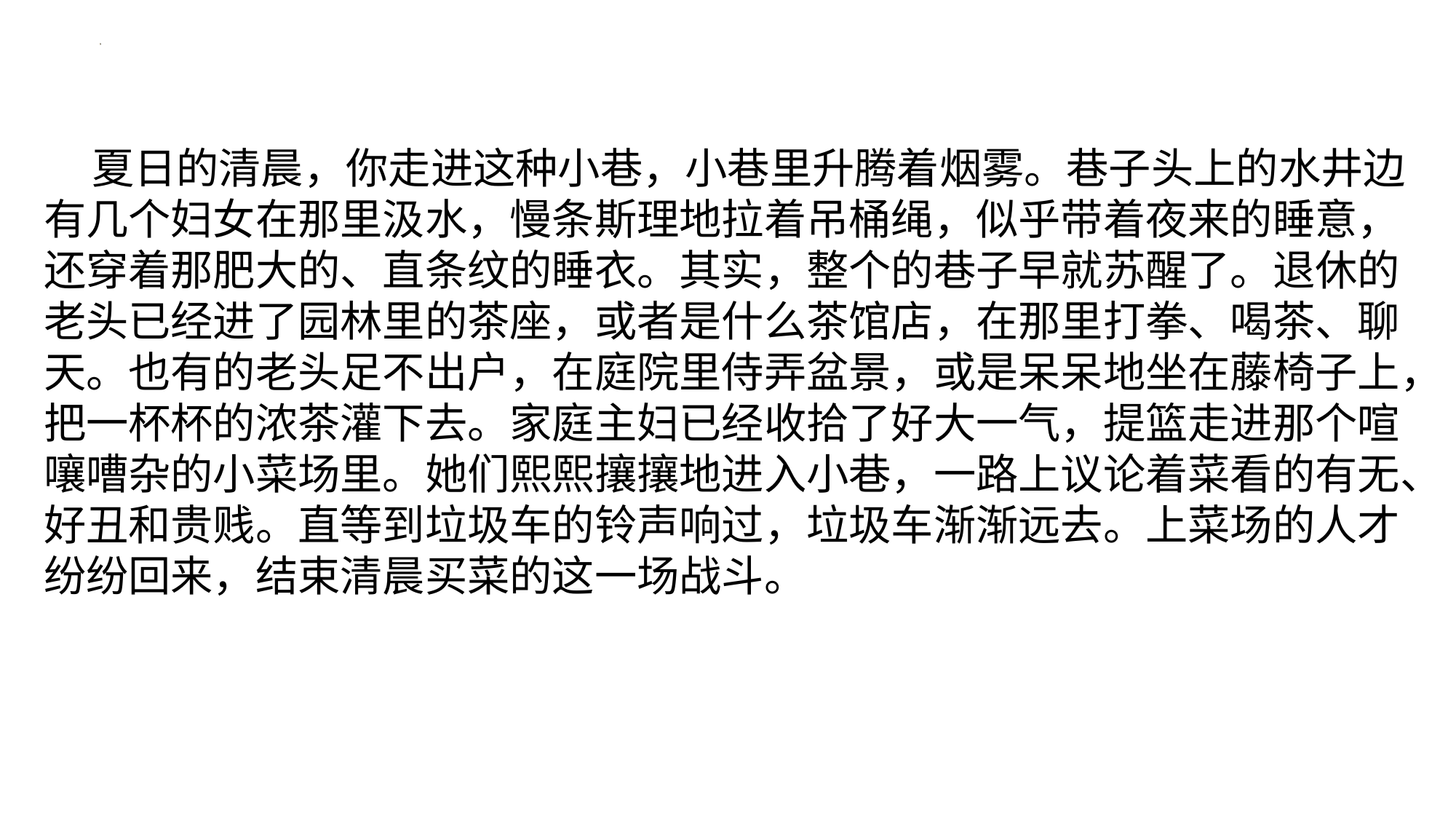

夏日的清晨，你走进这种小巷，小巷里升腾着烟雾。巷子头上的水井边有几个妇女在那里汲水，慢条斯理地拉着吊桶绳，似乎带着夜来的睡意，还穿着那肥大的、直条纹的睡衣。其实，整个的巷子早就苏醒了。退休的老头已经进了园林里的茶座，或者是什么茶馆店，在那里打拳、喝茶、聊天。也有的老头足不出户，在庭院里侍弄盆景，或是呆呆地坐在藤椅子上，把一杯杯的浓茶灌下去。家庭主妇已经收拾了好大一气，提篮走进那个喧嚷嘈杂的小菜场里。她们熙熙攘攘地进入小巷，一路上议论着菜看的有无、好丑和贵贱。直等到垃圾车的铃声响过，垃圾车渐渐远去。上菜场的人才纷纷回来，结束清晨买菜的这一场战斗。